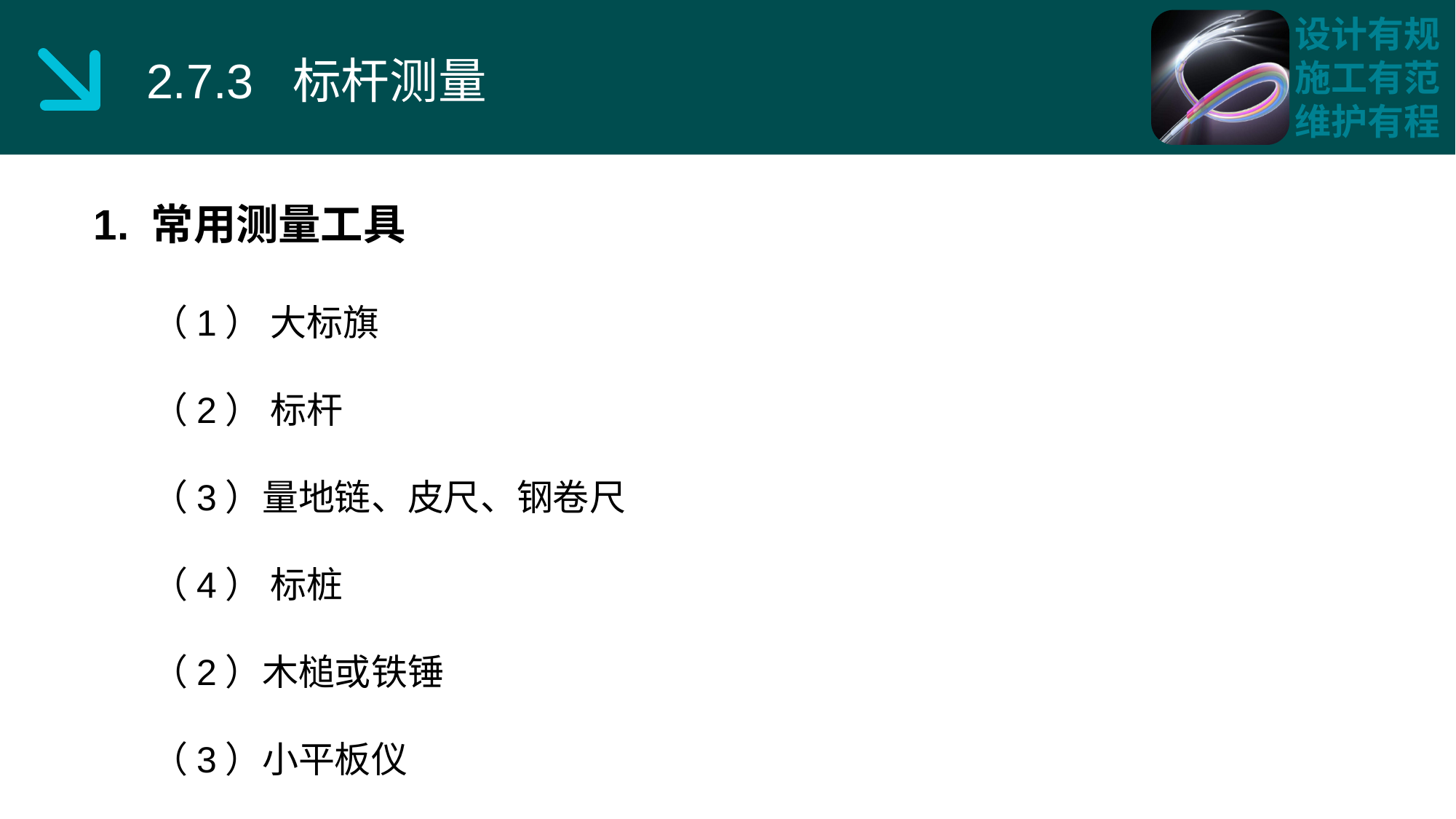

2.7.3  标杆测量

1. 常用测量工具

      （1） 大标旗

      （2） 标杆

      （3）量地链、皮尺、钢卷尺

      （4） 标桩

      （2）木槌或铁锤

      （3）小平板仪